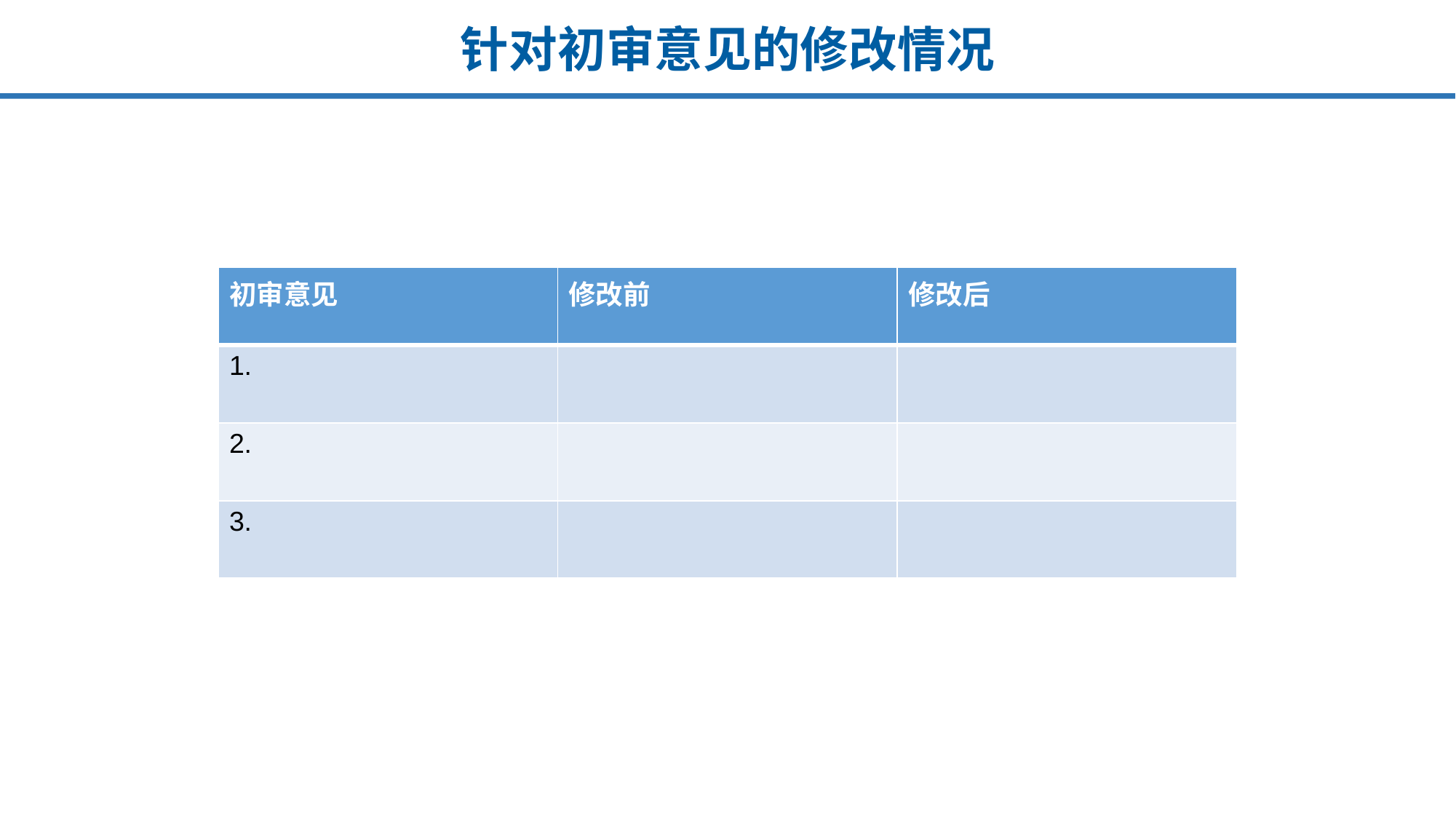

# 针对初审意见的修改情况
| 初审意见 | 修改前 | 修改后 |
| --- | --- | --- |
| 1. |  |  |
| 2. |  |  |
| 3. |  |  |